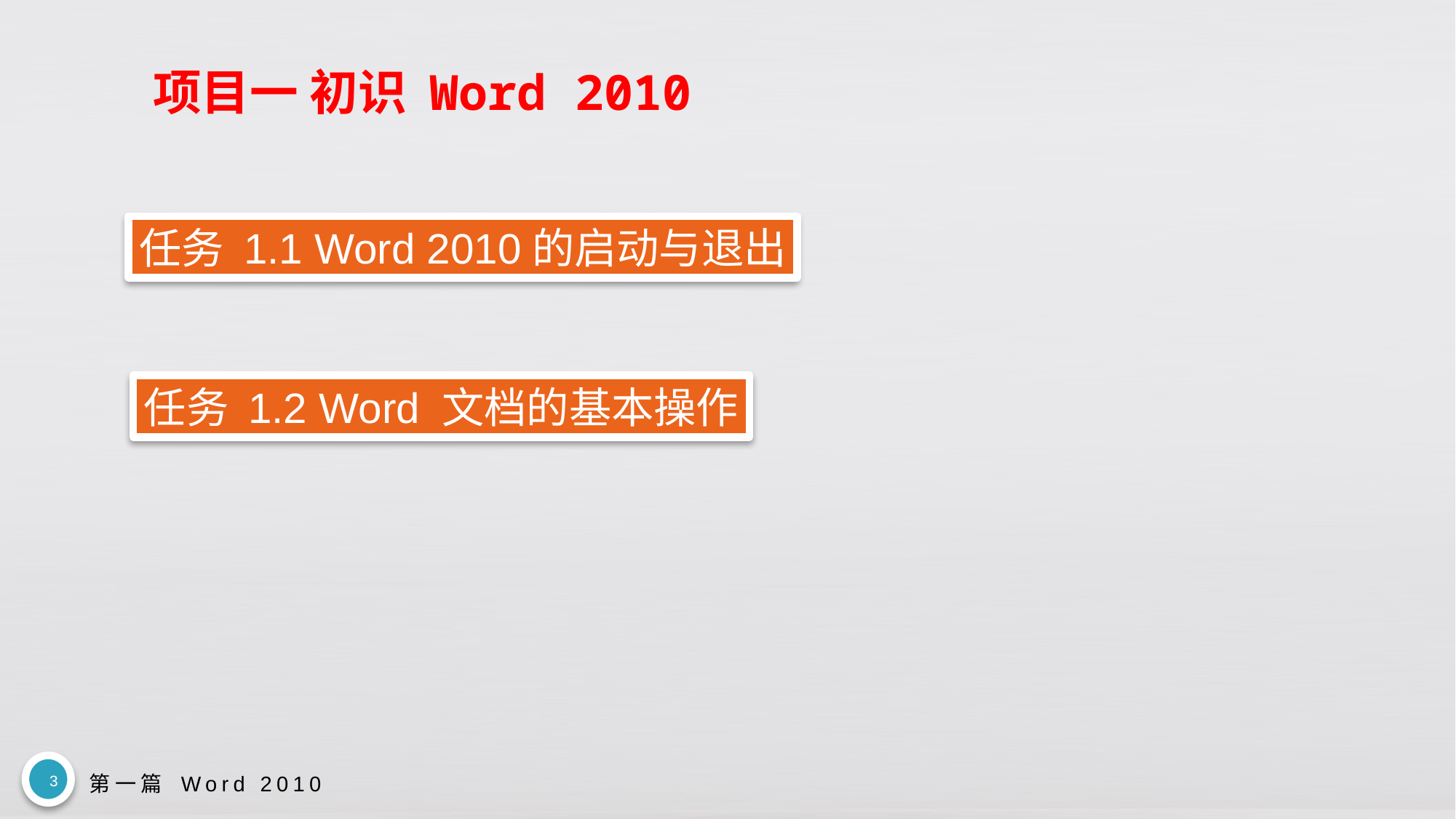

# 项目一 初识 Word 2010
任务 1.1 Word 2010的启动与退出
任务 1.2 Word 文档的基本操作
3